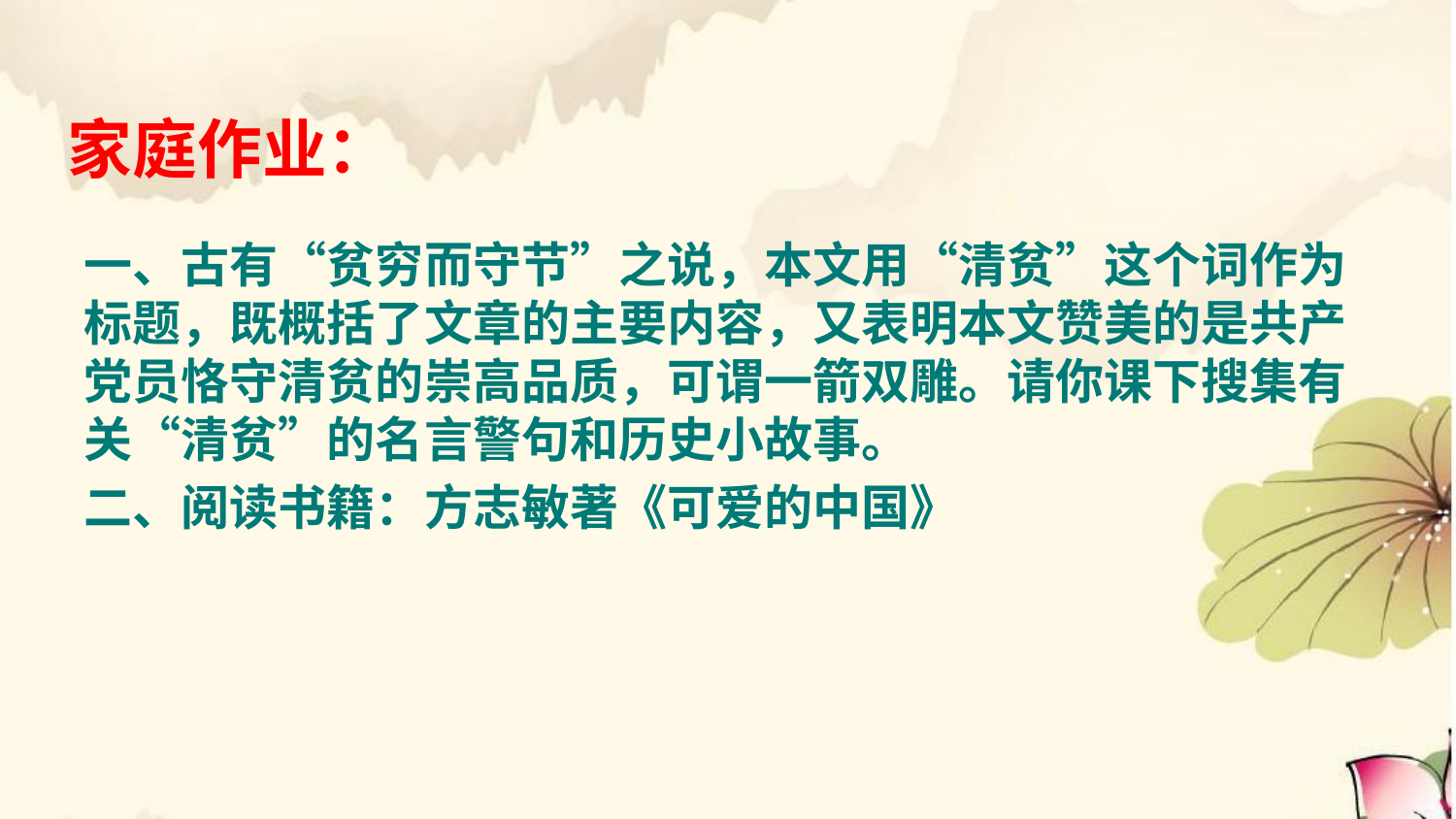

# 家庭作业：
一、古有“贫穷而守节”之说，本文用“清贫”这个词作为标题，既概括了文章的主要内容，又表明本文赞美的是共产党员恪守清贫的崇高品质，可谓一箭双雕。请你课下搜集有关“清贫”的名言警句和历史小故事。
二、阅读书籍：方志敏著《可爱的中国》